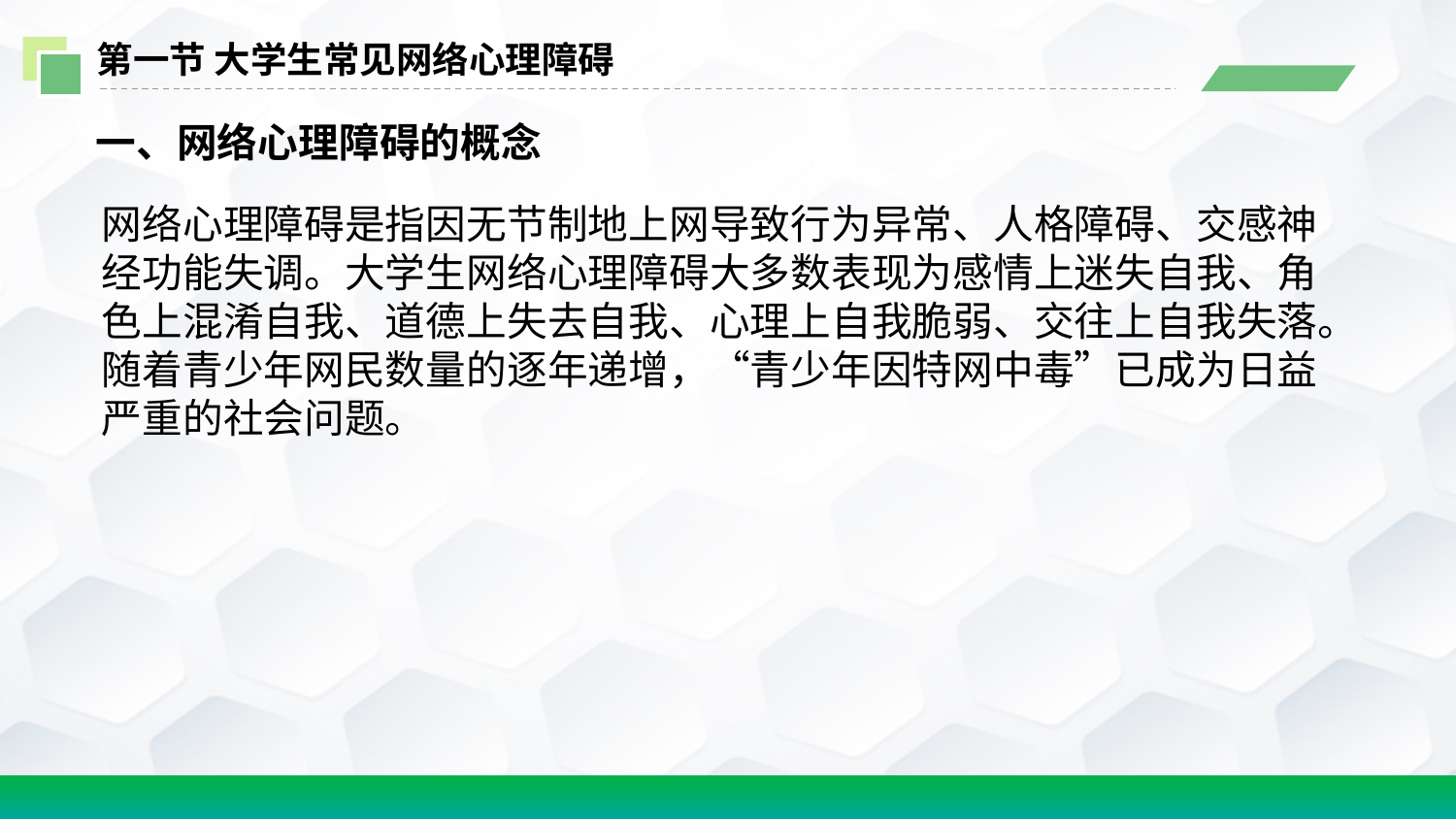

第一节 大学生常见网络心理障碍
一、网络心理障碍的概念
网络心理障碍是指因无节制地上网导致行为异常、人格障碍、交感神经功能失调。大学生网络心理障碍大多数表现为感情上迷失自我、角色上混淆自我、道德上失去自我、心理上自我脆弱、交往上自我失落。随着青少年网民数量的逐年递增，“青少年因特网中毒”已成为日益严重的社会问题。